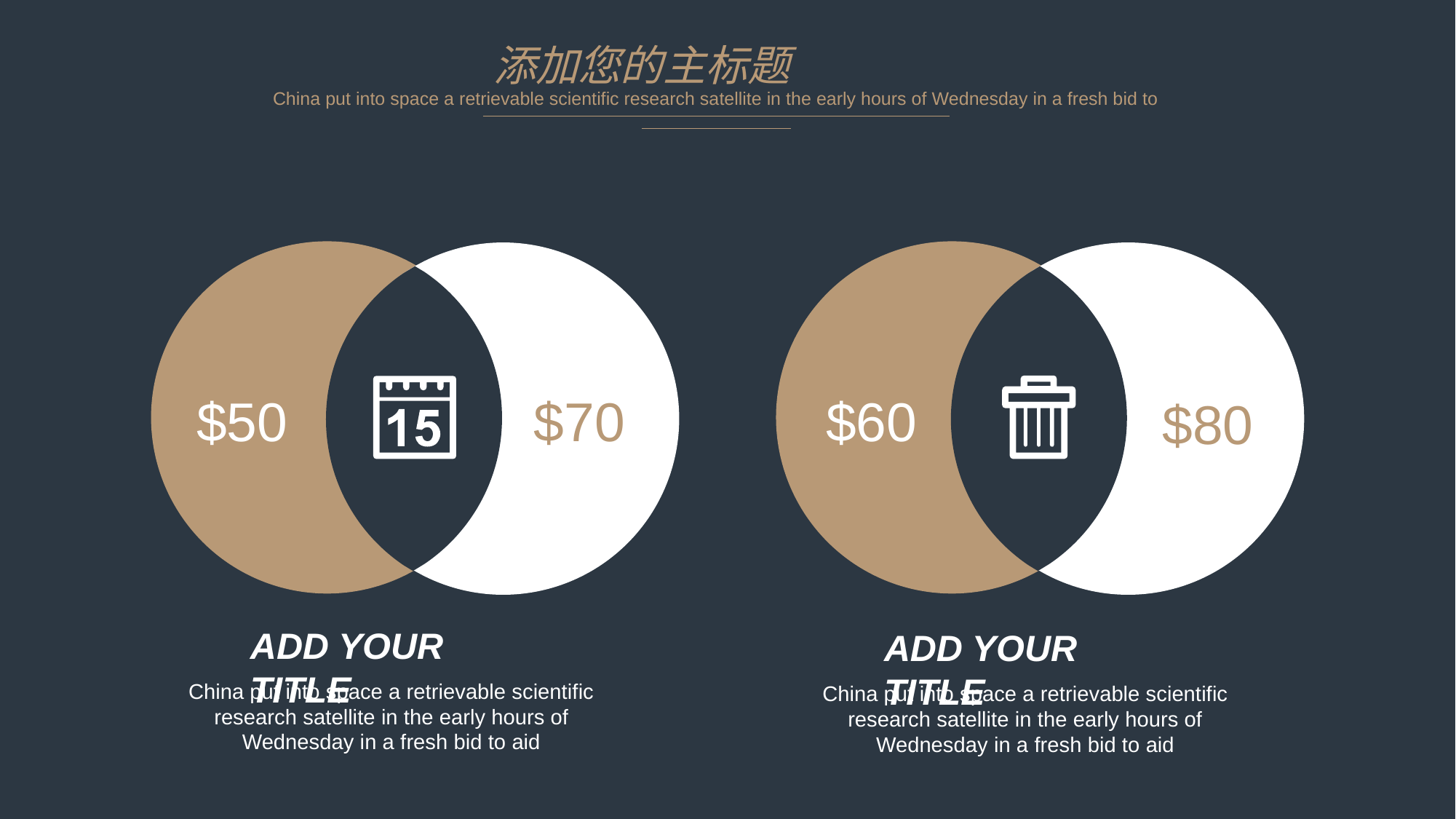

添加您的主标题
China put into space a retrievable scientific research satellite in the early hours of Wednesday in a fresh bid to

$50
$70
$60
$80
ADD YOUR TITLE
ADD YOUR TITLE
China put into space a retrievable scientific research satellite in the early hours of Wednesday in a fresh bid to aid
China put into space a retrievable scientific research satellite in the early hours of Wednesday in a fresh bid to aid